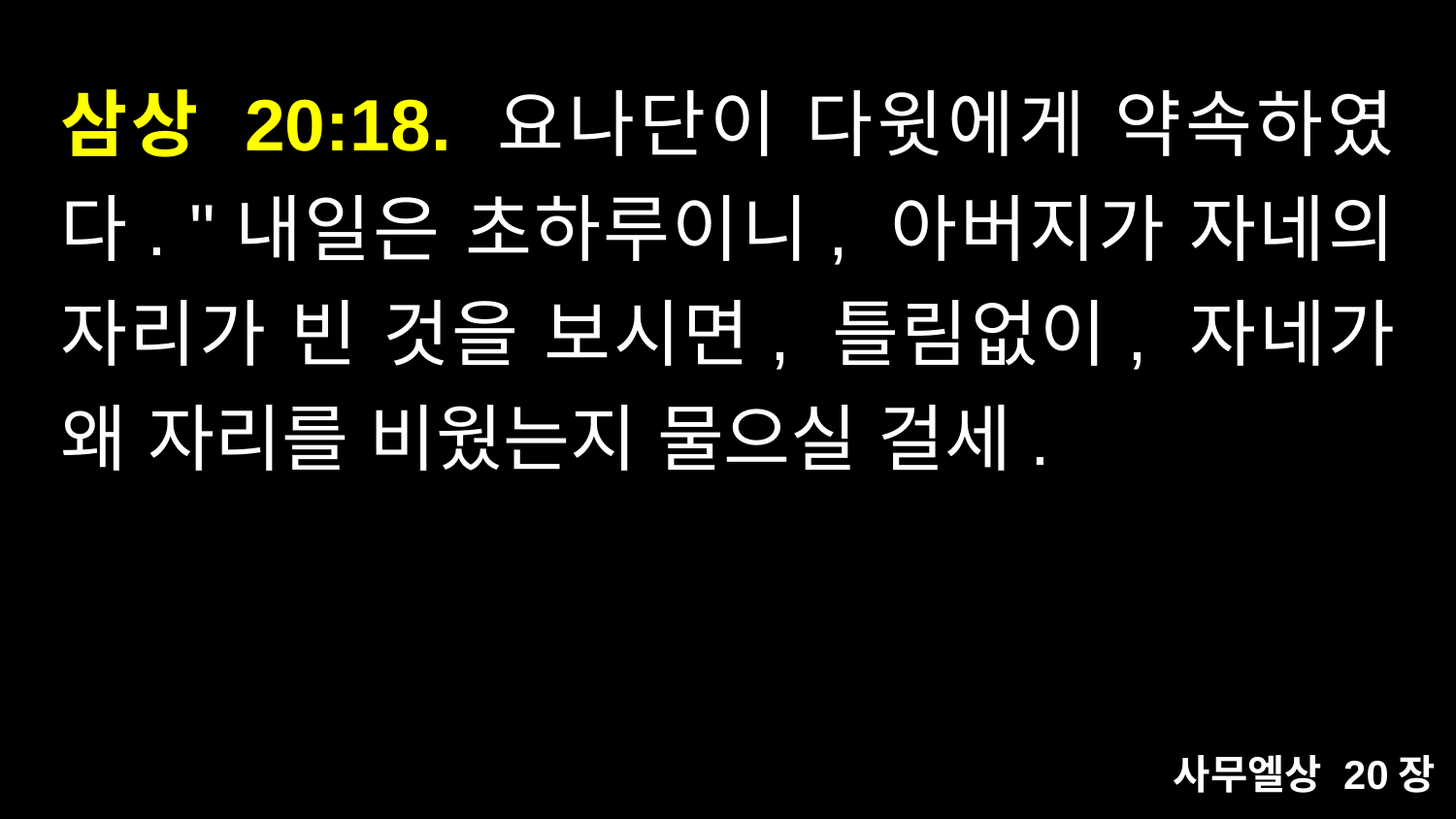

# 삼상 20:18. 요나단이 다윗에게 약속하였다. "내일은 초하루이니, 아버지가 자네의 자리가 빈 것을 보시면, 틀림없이, 자네가 왜 자리를 비웠는지 물으실 걸세.
사무엘상 20장